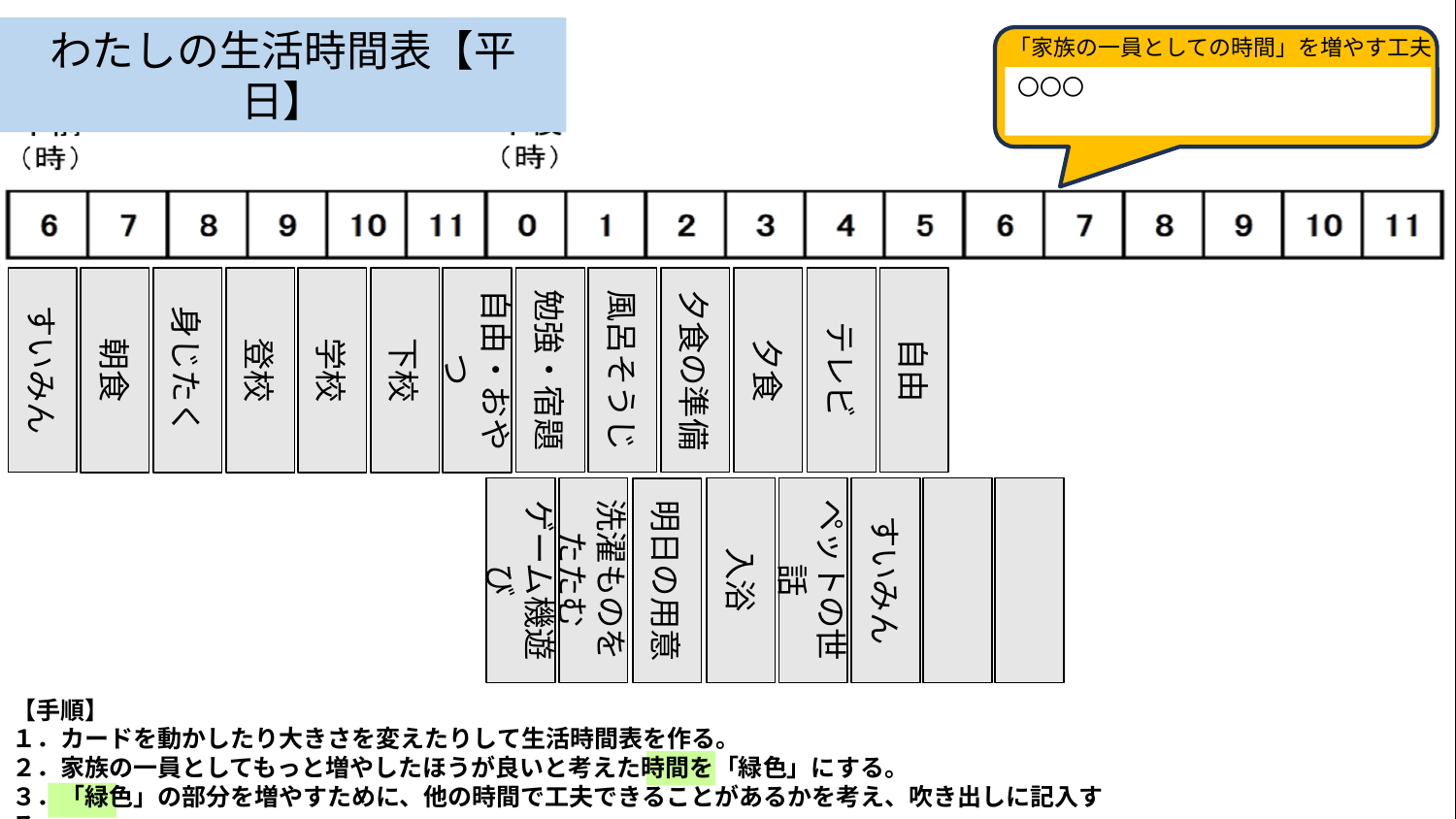

わたしの生活時間表【平日】

「家族の一員としての時間」を増やす工夫
〇〇〇

勉強・宿題
風呂そうじ
夕食の準備
夕食
テレビ
自由
すいみん
登校
学校
下校
自由・おやつ
朝食
身じたく
洗濯ものをたたむ
すいみん

ゲーム機遊び
入浴
ペットの世話
明日の用意
【手順】
１．カードを動かしたり大きさを変えたりして生活時間表を作る。
２．家族の一員としてもっと増やしたほうが良いと考えた時間を「緑色」にする。
３．「緑色」の部分を増やすために、他の時間で工夫できることがあるかを考え、吹き出しに記入する。